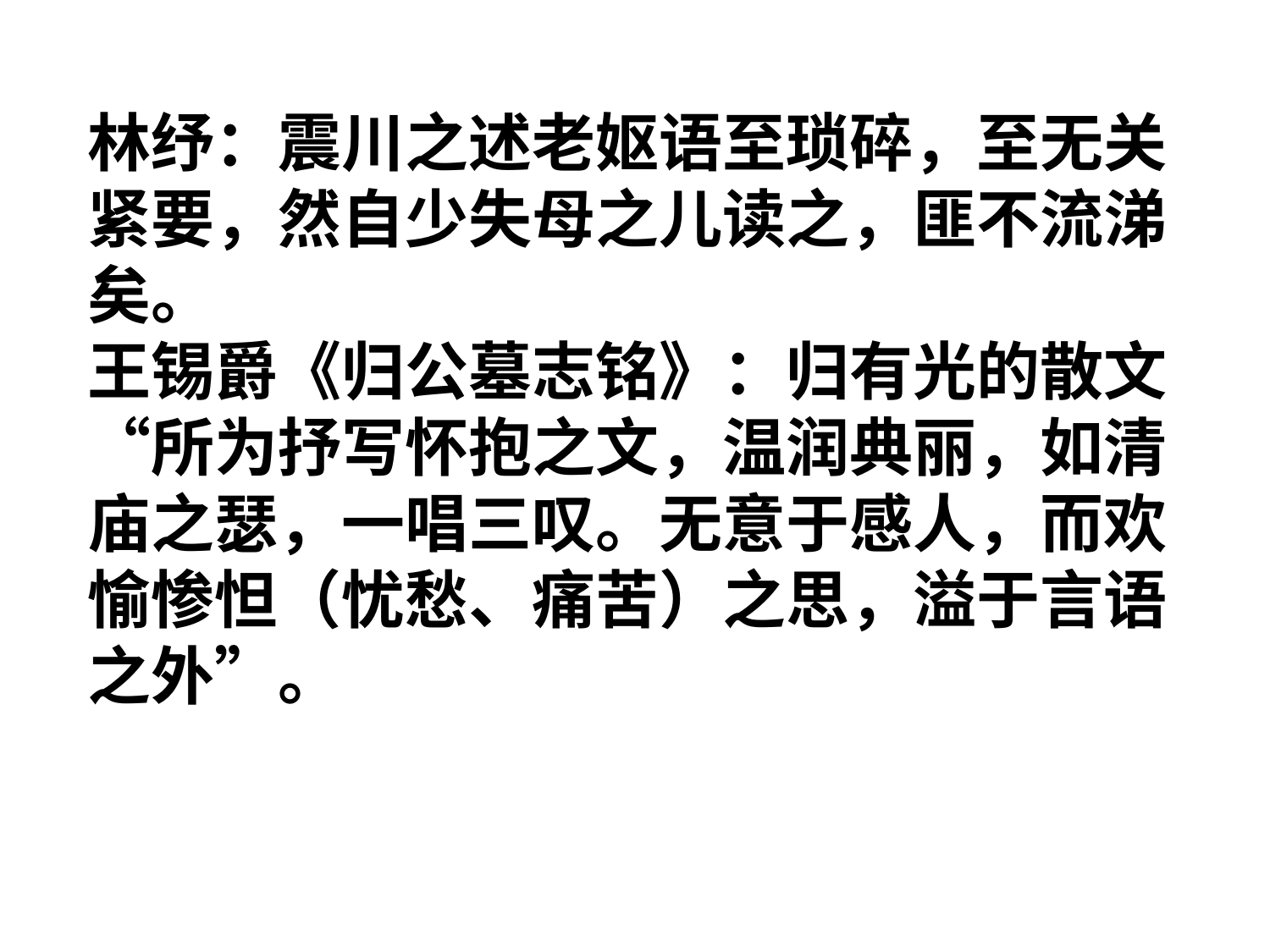

林纾：震川之述老妪语至琐碎，至无关紧要，然自少失母之儿读之，匪不流涕矣。
王锡爵《归公墓志铭》：归有光的散文“所为抒写怀抱之文，温润典丽，如清庙之瑟，一唱三叹。无意于感人，而欢愉惨怛（忧愁、痛苦）之思，溢于言语之外”。